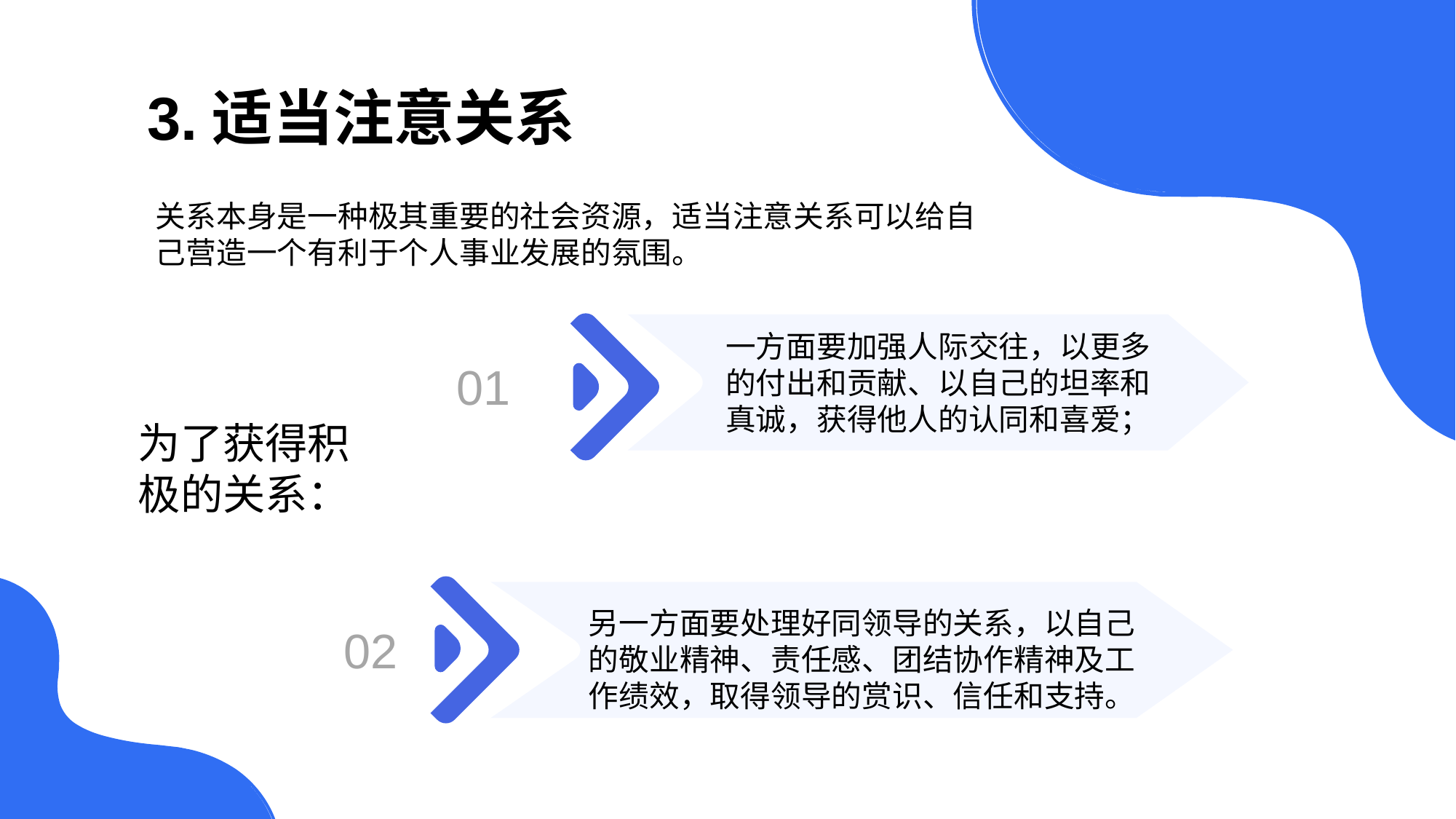

3.适当注意关系
关系本身是一种极其重要的社会资源，适当注意关系可以给自己营造一个有利于个人事业发展的氛围。

一方面要加强人际交往，以更多的付出和贡献、以自己的坦率和真诚，获得他人的认同和喜爱；
01

为了获得积极的关系：

另一方面要处理好同领导的关系，以自己的敬业精神、责任感、团结协作精神及工作绩效，取得领导的赏识、信任和支持。

02